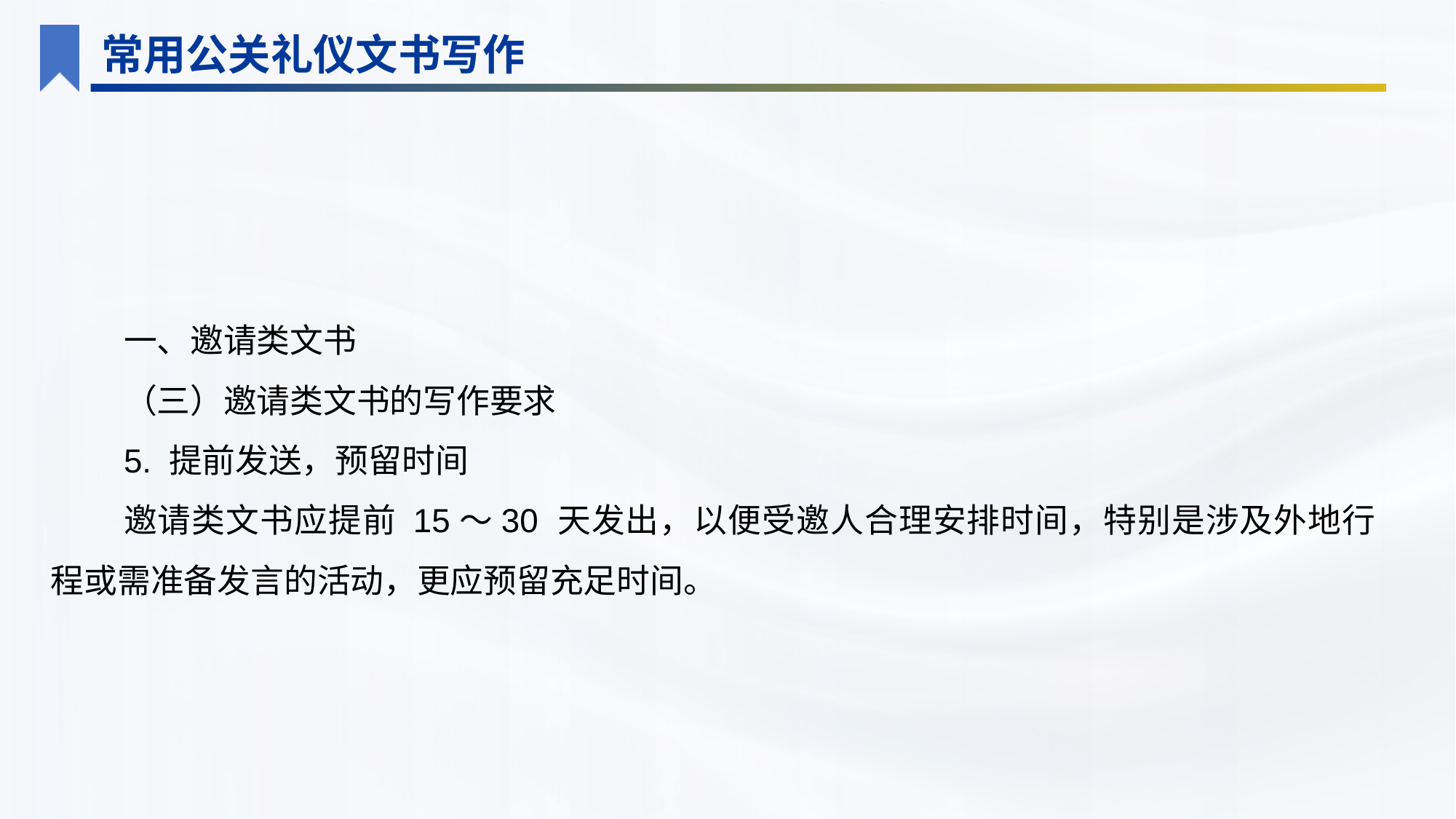

常用公关礼仪文书写作
一、邀请类文书
（三）邀请类文书的写作要求
5. 提前发送，预留时间
邀请类文书应提前 15～30 天发出，以便受邀人合理安排时间，特别是涉及外地行程或需准备发言的活动，更应预留充足时间。